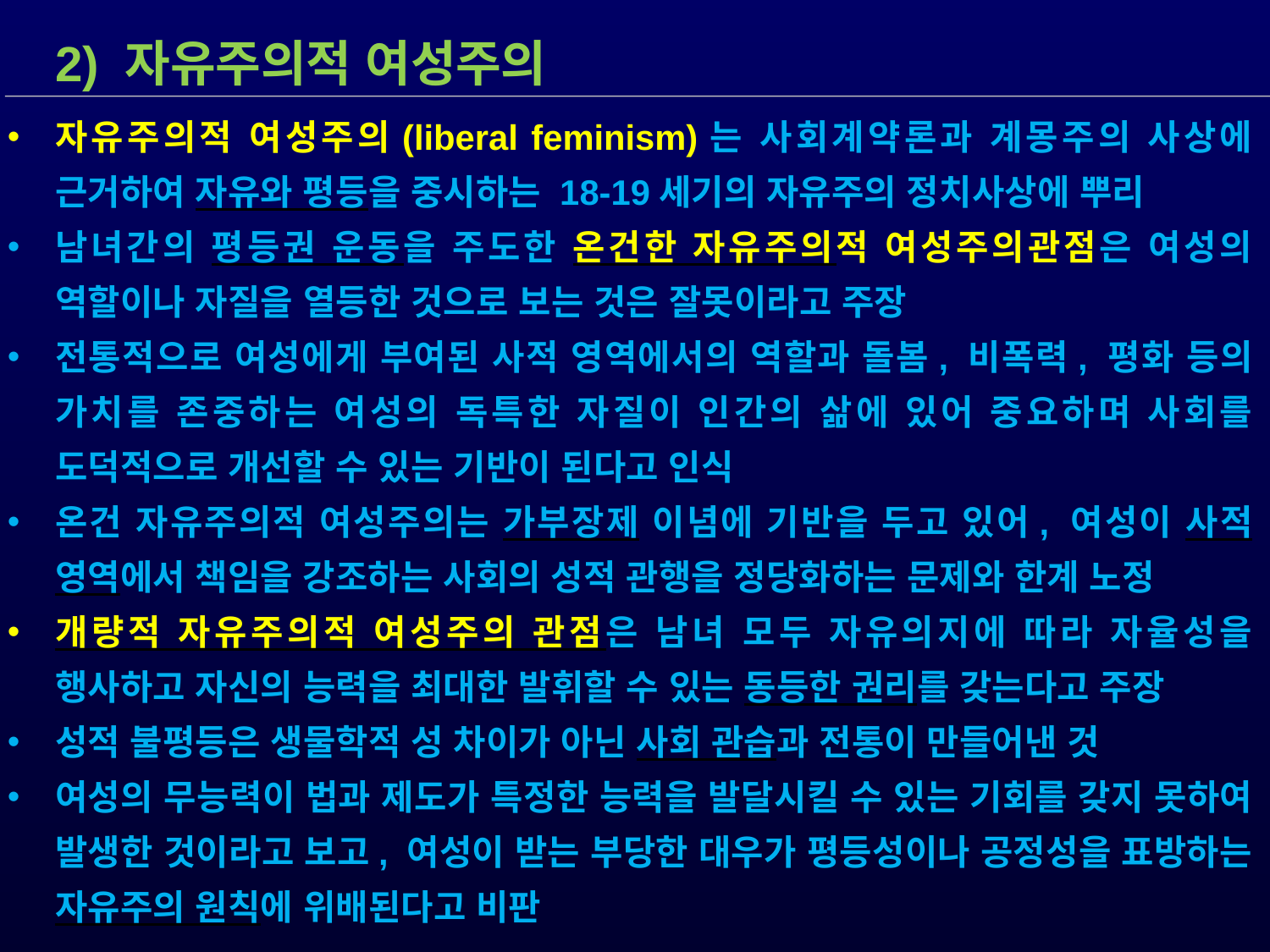

2) 자유주의적 여성주의
자유주의적 여성주의(liberal feminism)는 사회계약론과 계몽주의 사상에 근거하여 자유와 평등을 중시하는 18-19세기의 자유주의 정치사상에 뿌리
남녀간의 평등권 운동을 주도한 온건한 자유주의적 여성주의관점은 여성의 역할이나 자질을 열등한 것으로 보는 것은 잘못이라고 주장
전통적으로 여성에게 부여된 사적 영역에서의 역할과 돌봄, 비폭력, 평화 등의 가치를 존중하는 여성의 독특한 자질이 인간의 삶에 있어 중요하며 사회를 도덕적으로 개선할 수 있는 기반이 된다고 인식
온건 자유주의적 여성주의는 가부장제 이념에 기반을 두고 있어, 여성이 사적 영역에서 책임을 강조하는 사회의 성적 관행을 정당화하는 문제와 한계 노정
개량적 자유주의적 여성주의 관점은 남녀 모두 자유의지에 따라 자율성을 행사하고 자신의 능력을 최대한 발휘할 수 있는 동등한 권리를 갖는다고 주장
성적 불평등은 생물학적 성 차이가 아닌 사회 관습과 전통이 만들어낸 것
여성의 무능력이 법과 제도가 특정한 능력을 발달시킬 수 있는 기회를 갖지 못하여 발생한 것이라고 보고, 여성이 받는 부당한 대우가 평등성이나 공정성을 표방하는 자유주의 원칙에 위배된다고 비판